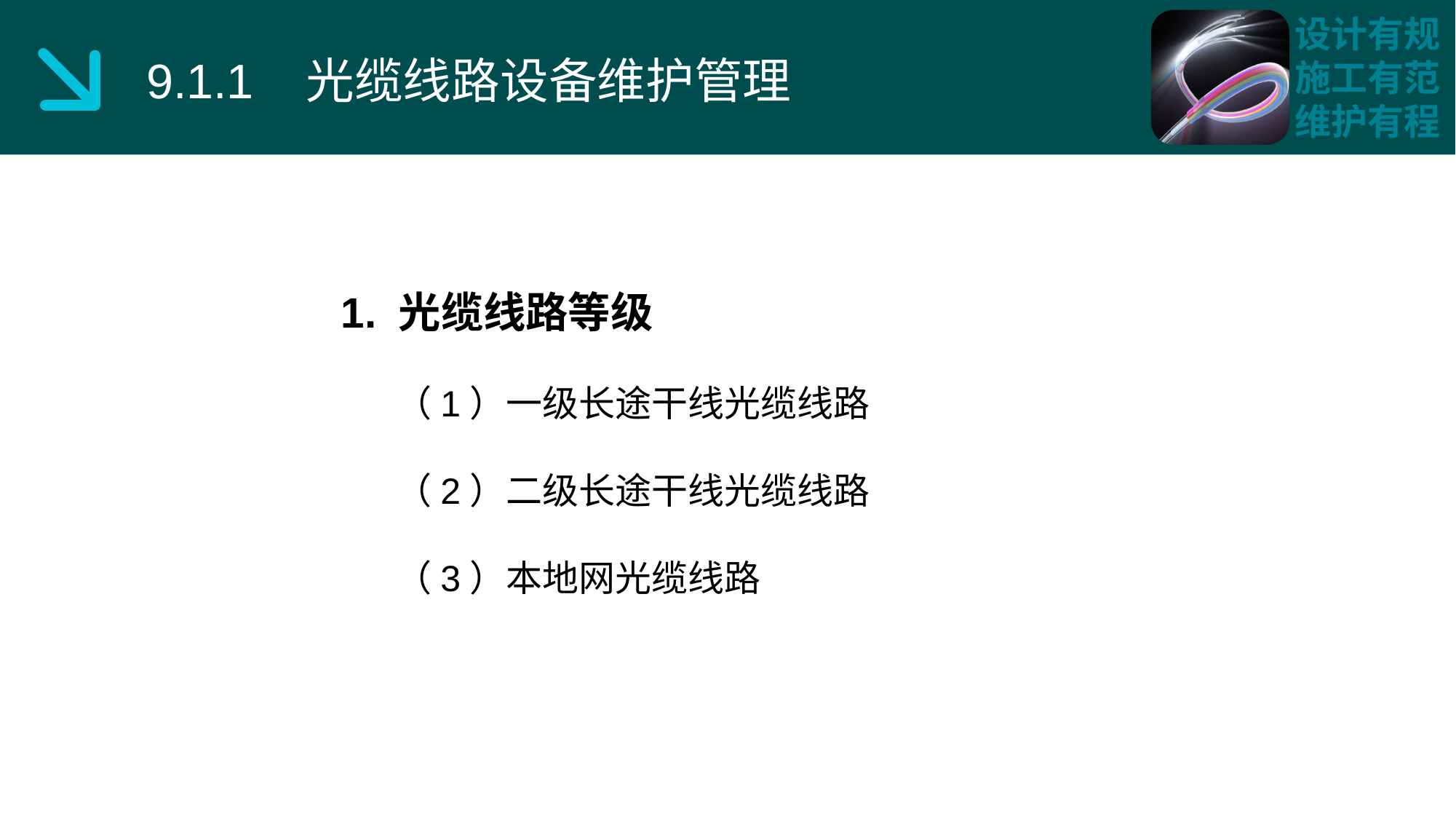

9.1.1   光缆线路设备维护管理

 1. 光缆线路等级

       （1）一级长途干线光缆线路

       （2）二级长途干线光缆线路

       （3）本地网光缆线路